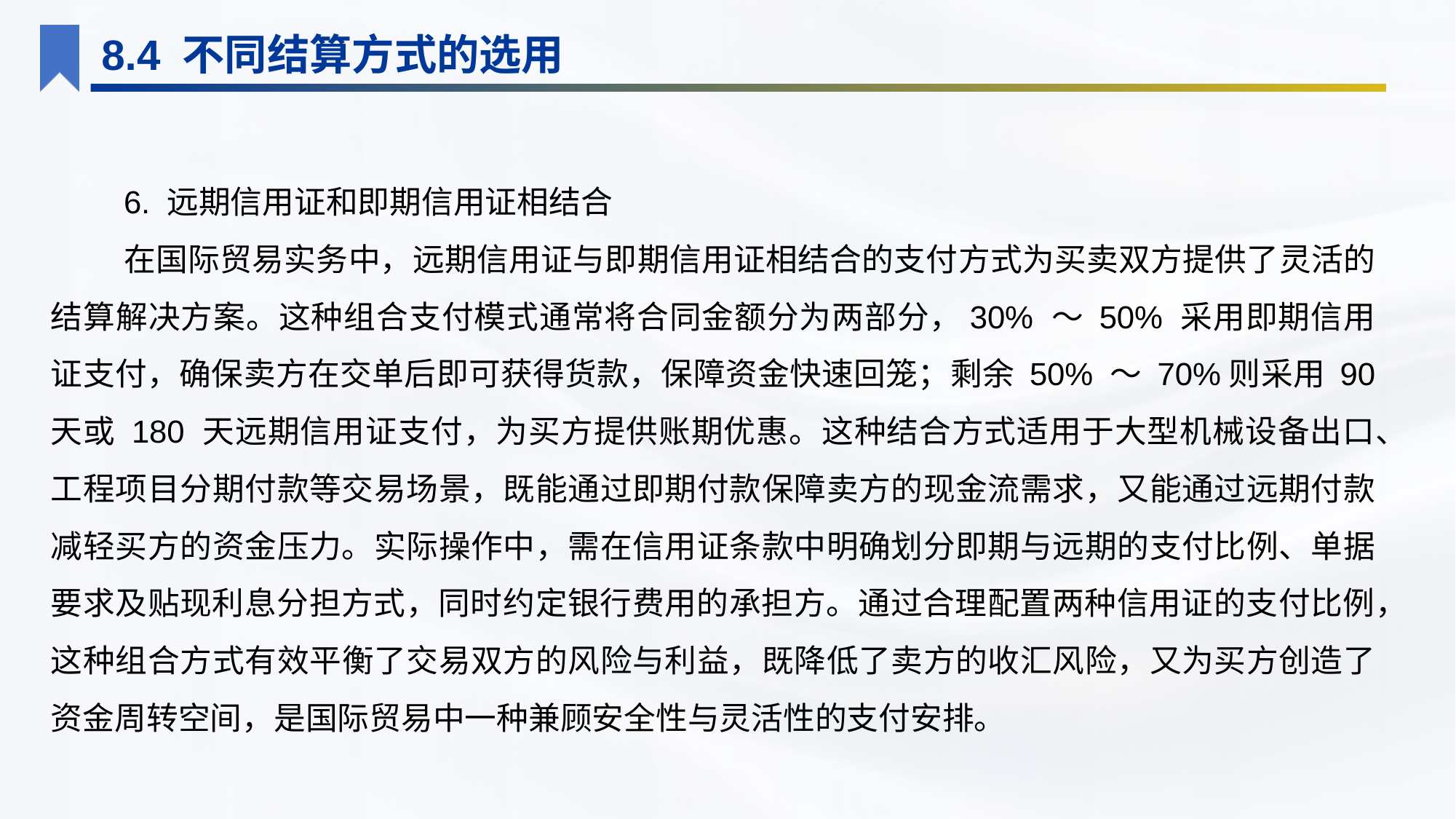

8.4 不同结算方式的选用
6. 远期信用证和即期信用证相结合
在国际贸易实务中，远期信用证与即期信用证相结合的支付方式为买卖双方提供了灵活的结算解决方案。这种组合支付模式通常将合同金额分为两部分，30% ～ 50% 采用即期信用证支付，确保卖方在交单后即可获得货款，保障资金快速回笼；剩余 50% ～ 70%则采用 90 天或 180 天远期信用证支付，为买方提供账期优惠。这种结合方式适用于大型机械设备出口、工程项目分期付款等交易场景，既能通过即期付款保障卖方的现金流需求，又能通过远期付款减轻买方的资金压力。实际操作中，需在信用证条款中明确划分即期与远期的支付比例、单据要求及贴现利息分担方式，同时约定银行费用的承担方。通过合理配置两种信用证的支付比例，这种组合方式有效平衡了交易双方的风险与利益，既降低了卖方的收汇风险，又为买方创造了资金周转空间，是国际贸易中一种兼顾安全性与灵活性的支付安排。